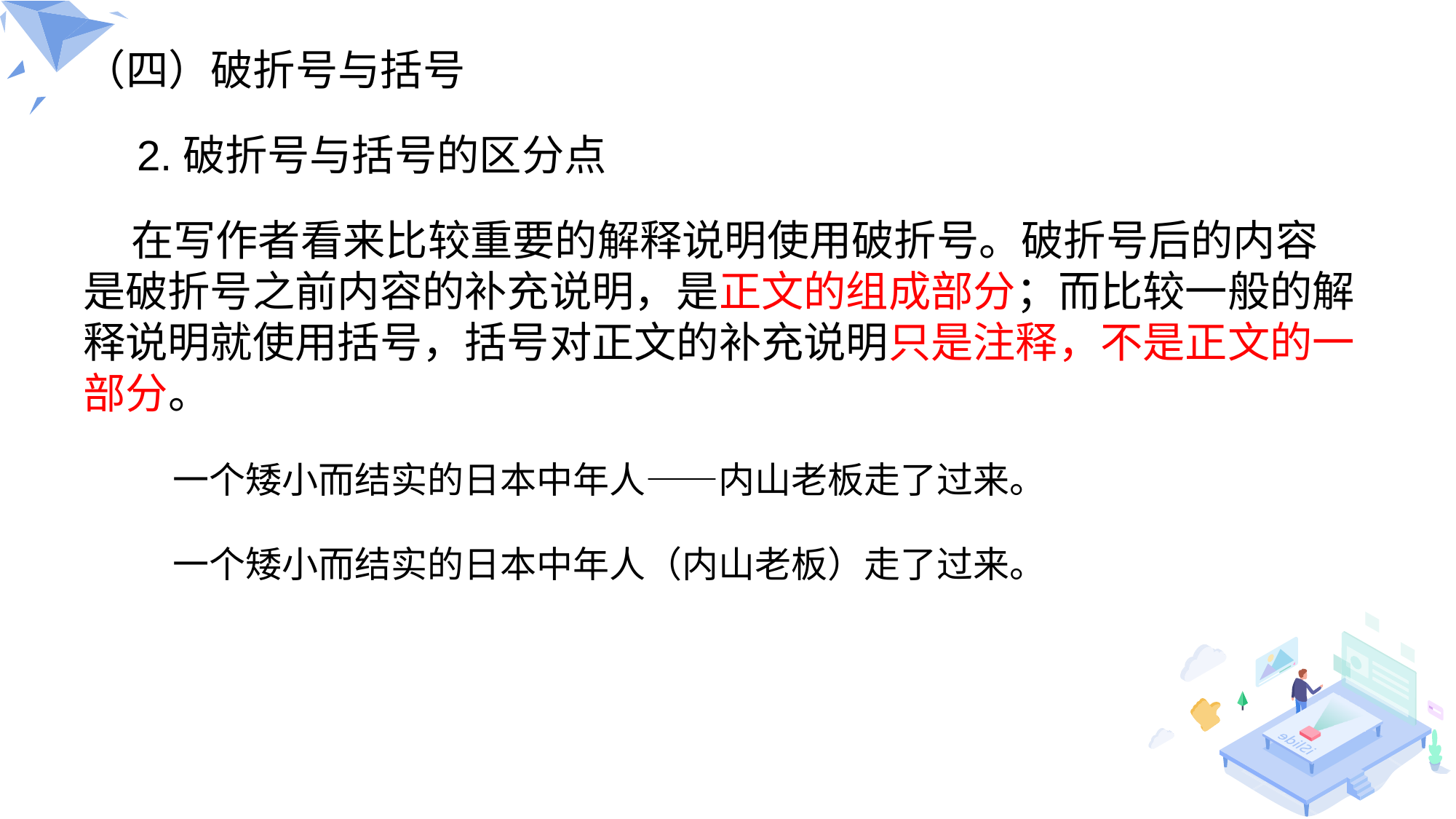

（四）破折号与括号
2.破折号与括号的区分点
    在写作者看来比较重要的解释说明使用破折号。破折号后的内容
是破折号之前内容的补充说明，是正文的组成部分；而比较一般的解
释说明就使用括号，括号对正文的补充说明只是注释，不是正文的一
部分。
一个矮小而结实的日本中年人——内山老板走了过来。
一个矮小而结实的日本中年人（内山老板）走了过来。